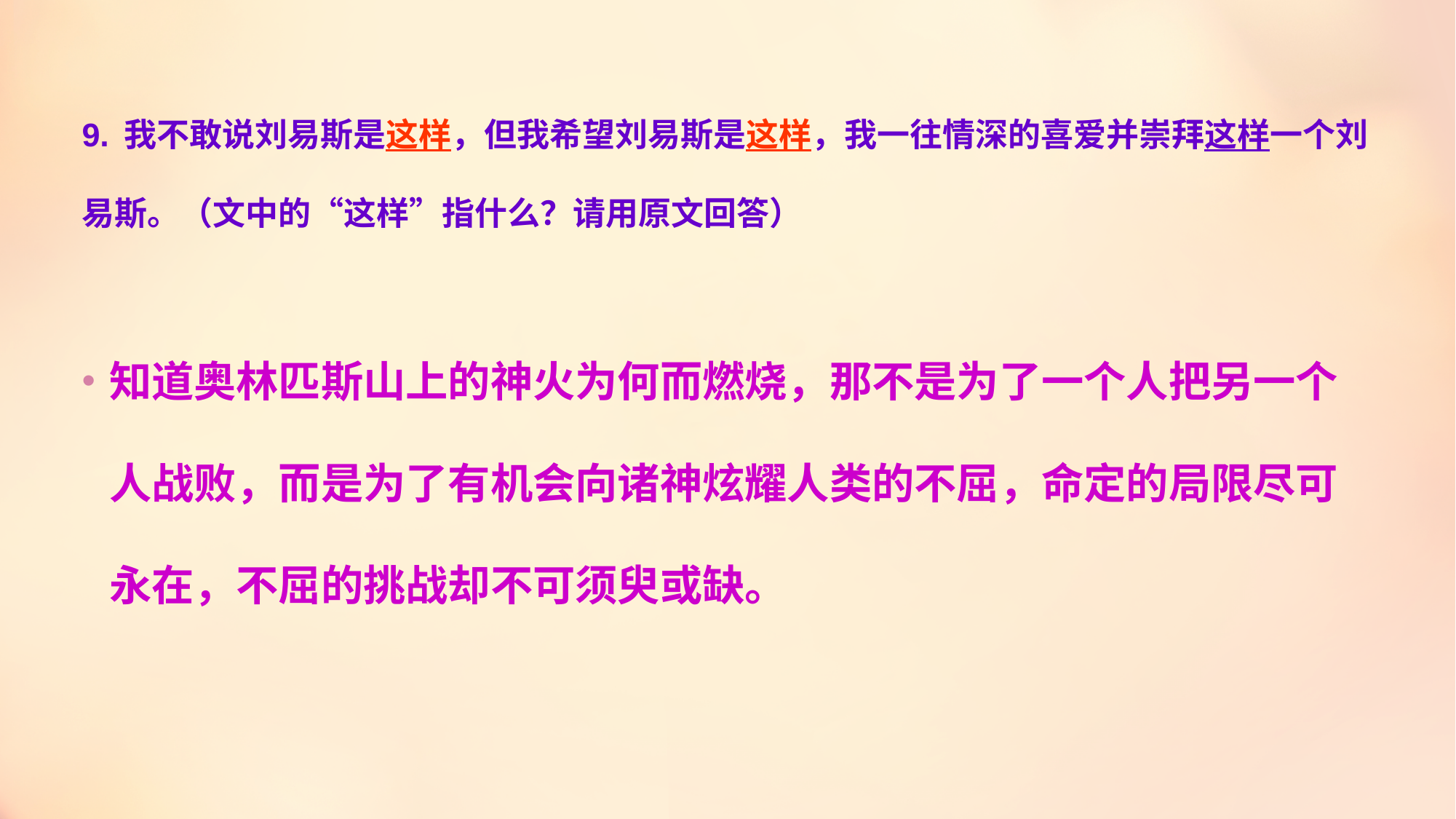

# 9. 我不敢说刘易斯是这样，但我希望刘易斯是这样，我一往情深的喜爱并崇拜这样一个刘易斯。（文中的“这样”指什么？请用原文回答）
知道奥林匹斯山上的神火为何而燃烧，那不是为了一个人把另一个人战败，而是为了有机会向诸神炫耀人类的不屈，命定的局限尽可永在，不屈的挑战却不可须臾或缺。